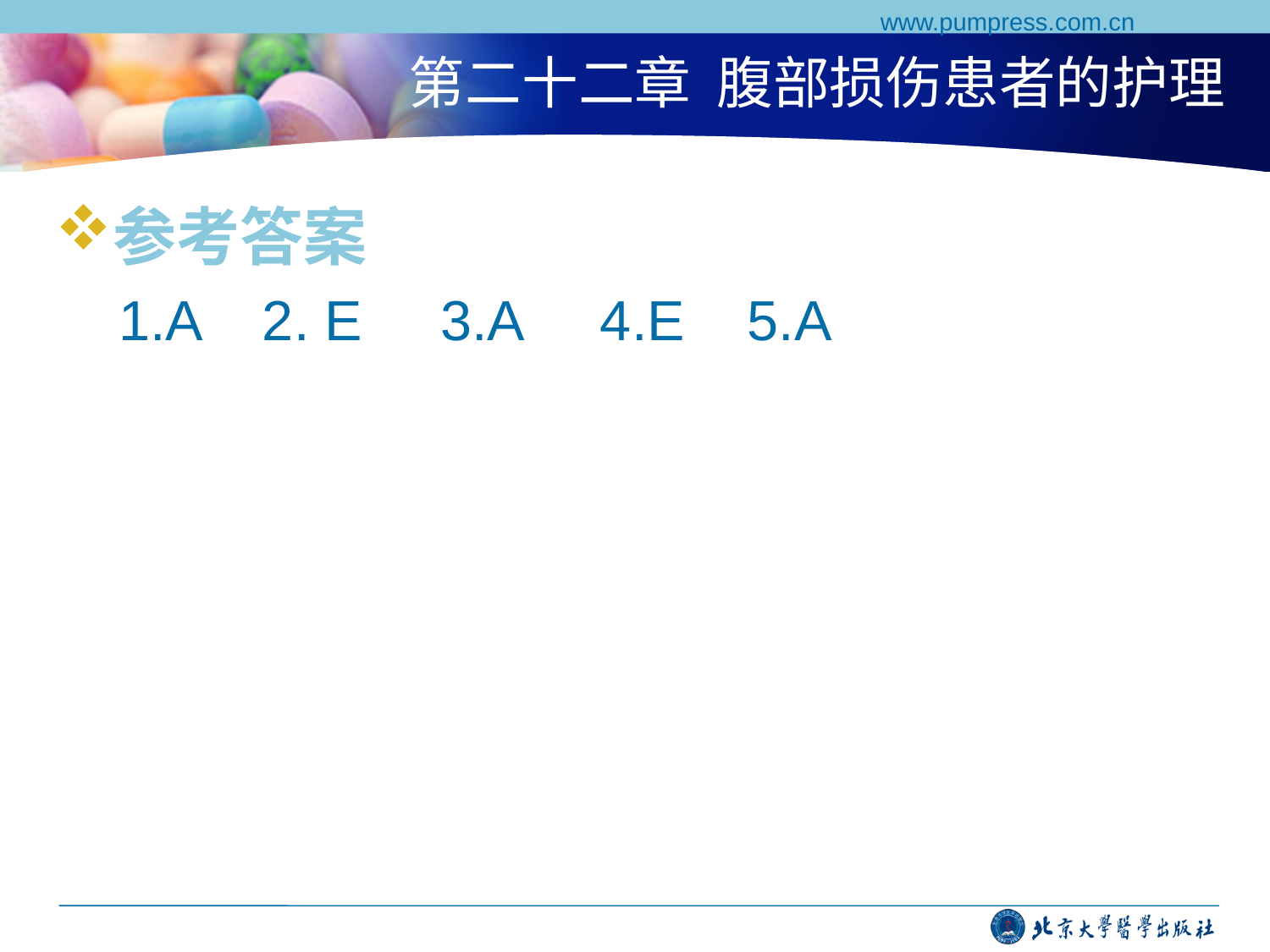

www.pumpress.com.cn
# 第二十二章  腹部损伤患者的护理
参考答案
1.A    2. E     3.A     4.E    5.A